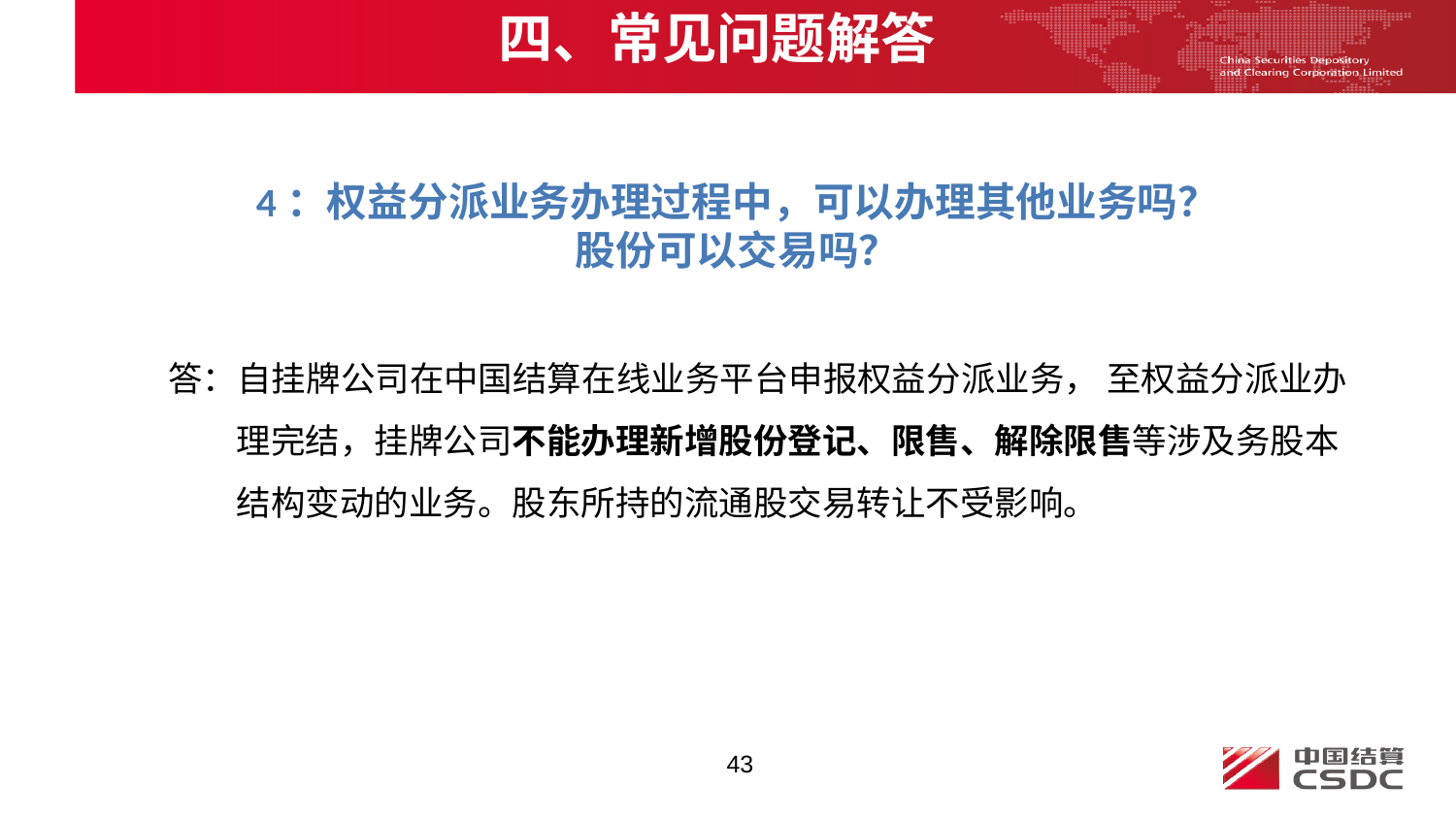

四、常见问题解答
4：权益分派业务办理过程中，可以办理其他业务吗？
股份可以交易吗？
 答：自挂牌公司在中国结算在线业务平台申报权益分派业务， 至权益分派业办理完结，挂牌公司不能办理新增股份登记、限售、解除限售等涉及务股本结构变动的业务。股东所持的流通股交易转让不受影响。
43